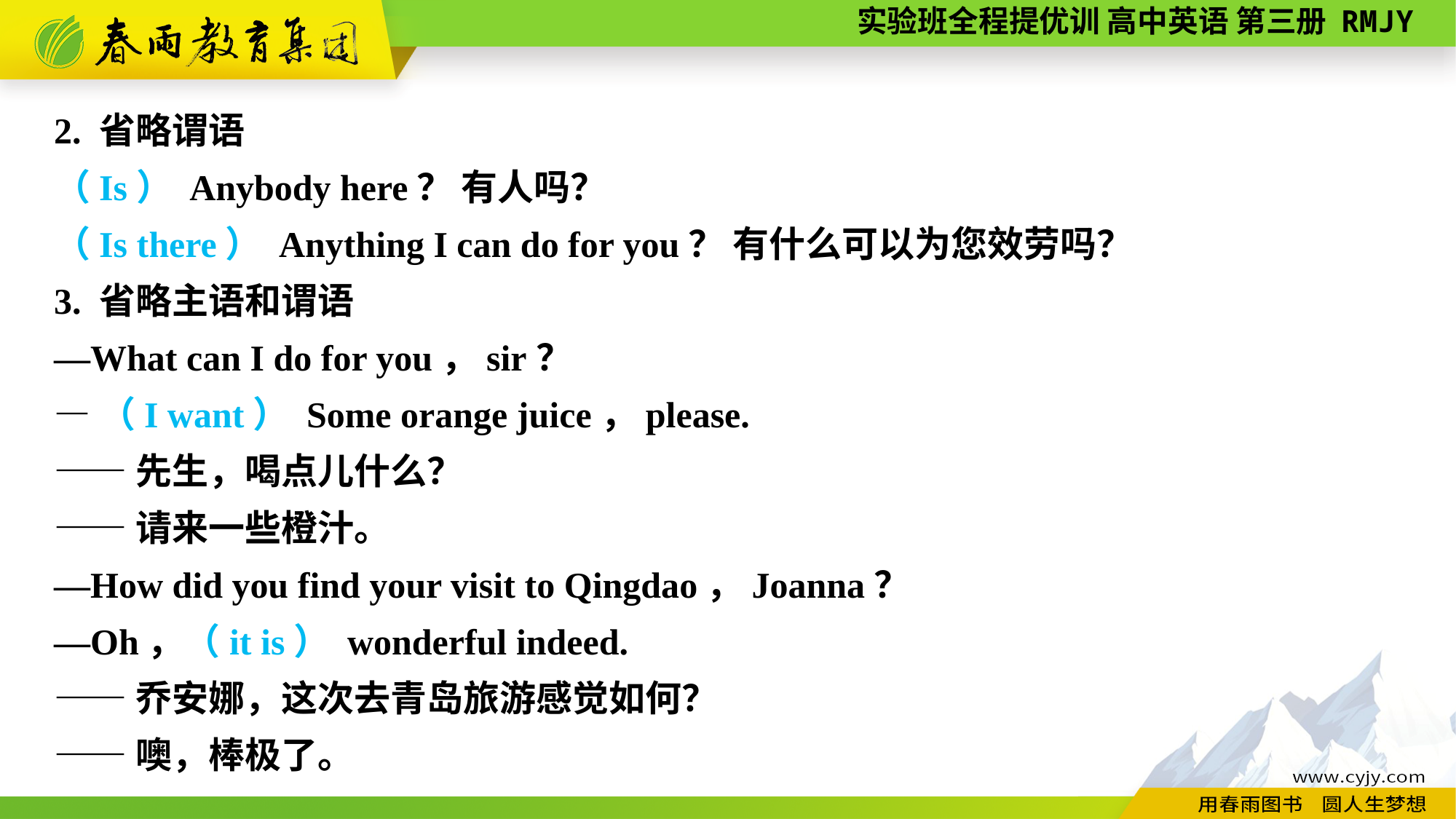

2. 省略谓语
（Is） Anybody here？ 有人吗？
（Is there） Anything I can do for you？ 有什么可以为您效劳吗？
3. 省略主语和谓语
—What can I do for you，sir？
—（I want） Some orange juice，please.
——先生，喝点儿什么？
——请来一些橙汁。
—How did you find your visit to Qingdao，Joanna？
—Oh，（it is） wonderful indeed.
——乔安娜，这次去青岛旅游感觉如何？
——噢，棒极了。